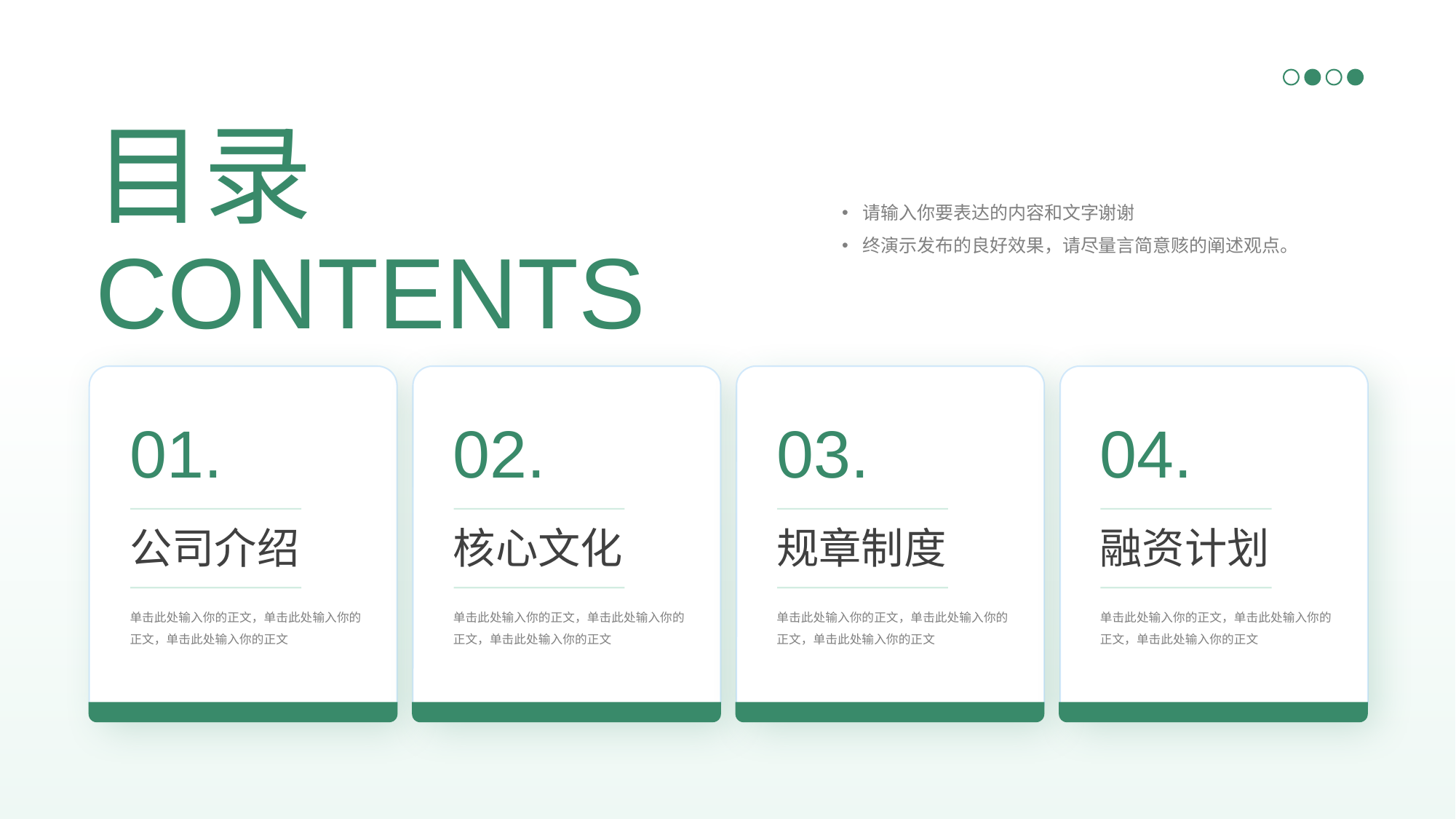

目录
Contents
请输入你要表达的内容和文字谢谢
终演示发布的良好效果，请尽量言简意赅的阐述观点。
CONTENTS

01.
02.
03.
04.
公司介绍
核心文化
规章制度
融资计划
单击此处输入你的正文，单击此处输入你的正文，单击此处输入你的正文
单击此处输入你的正文，单击此处输入你的正文，单击此处输入你的正文
单击此处输入你的正文，单击此处输入你的正文，单击此处输入你的正文
单击此处输入你的正文，单击此处输入你的正文，单击此处输入你的正文